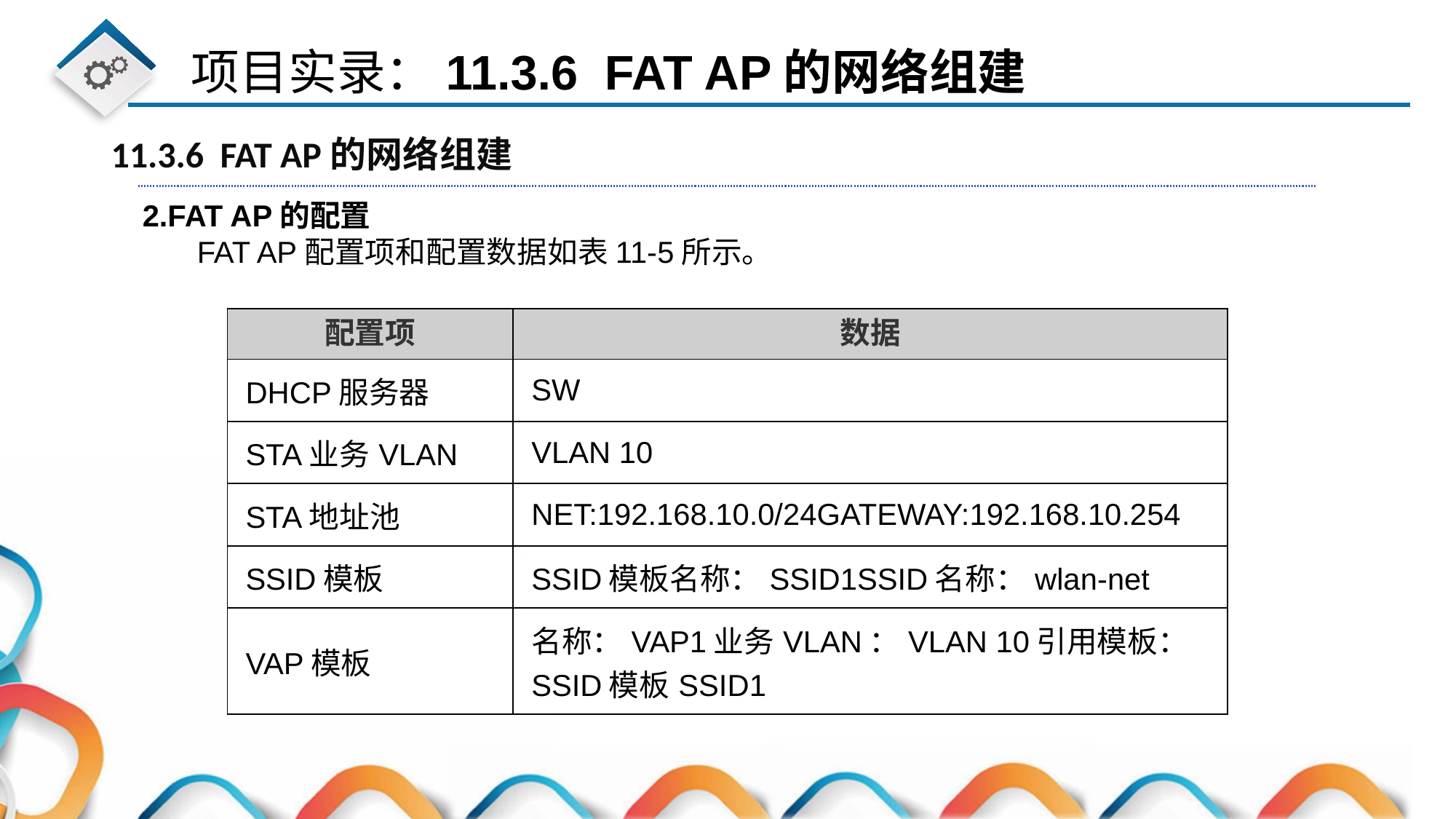

11.3.6  FAT AP的网络组建

2.FAT AP的配置
FAT AP配置项和配置数据如表11-5所示。
| 配置项 | 数据 |
| --- | --- |
| DHCP服务器 | SW |
| STA业务VLAN | VLAN 10 |
| STA地址池 | NET:192.168.10.0/24GATEWAY:192.168.10.254 |
| SSID模板 | SSID模板名称：SSID1SSID名称：wlan-net |
| VAP模板 | 名称：VAP1业务VLAN：VLAN 10引用模板：SSID模板SSID1 |